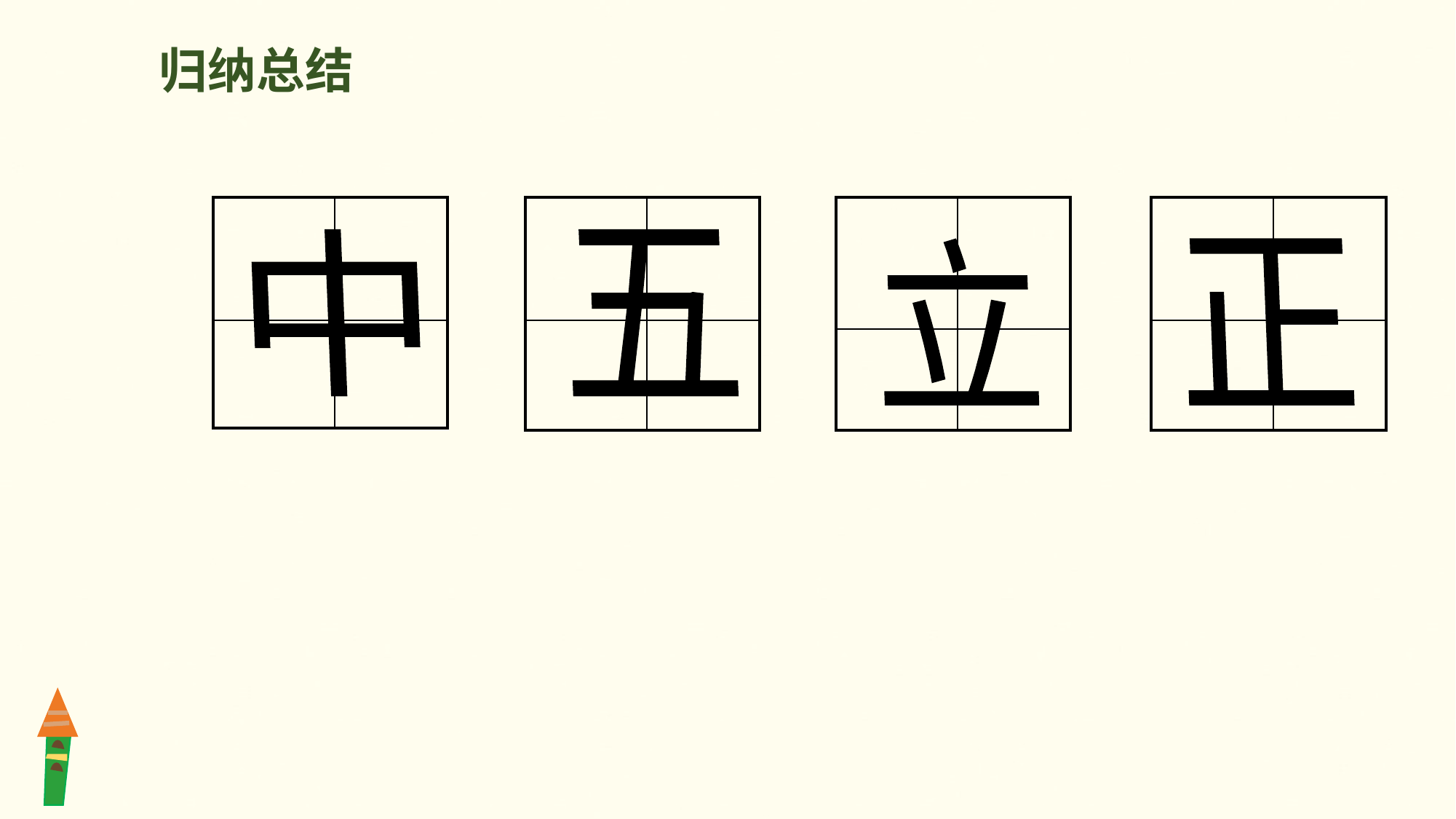

归纳总结
|  |  |
| --- | --- |
|  |  |
|  |  |
| --- | --- |
|  |  |
|  |  |
| --- | --- |
|  |  |
|  |  |
| --- | --- |
|  |  |
中
五
立
正